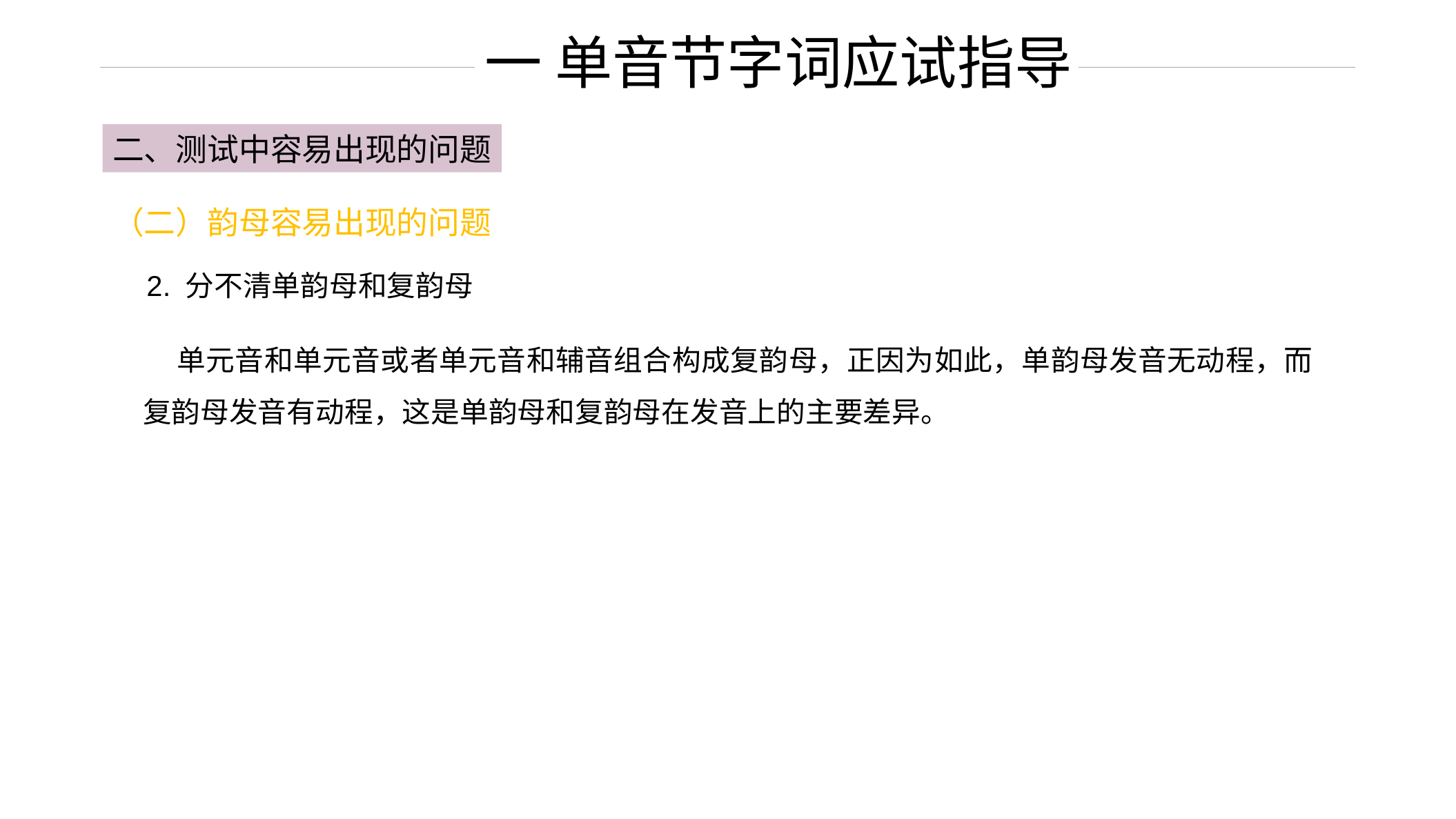

一 单音节字词应试指导
二、测试中容易出现的问题
（二）韵母容易出现的问题
2. 分不清单韵母和复韵母
    单元音和单元音或者单元音和辅音组合构成复韵母，正因为如此，单韵母发音无动程，而复韵母发音有动程，这是单韵母和复韵母在发音上的主要差异。